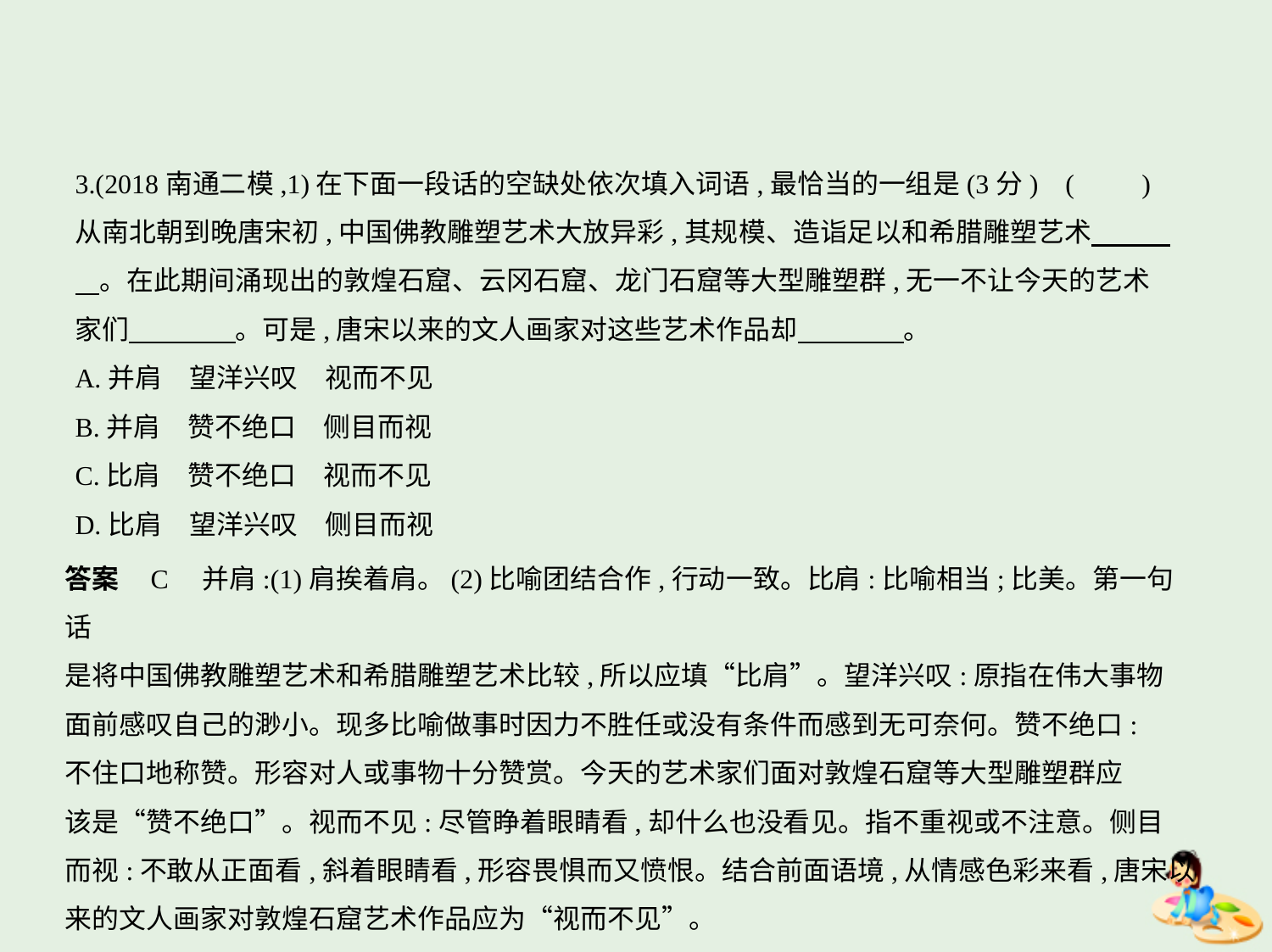

3.(2018南通二模,1)在下面一段话的空缺处依次填入词语,最恰当的一组是(3分) (　　)
从南北朝到晚唐宋初,中国佛教雕塑艺术大放异彩,其规模、造诣足以和希腊雕塑艺术　　    
    。在此期间涌现出的敦煌石窟、云冈石窟、龙门石窟等大型雕塑群,无一不让今天的艺术
家们　　　    。可是,唐宋以来的文人画家对这些艺术作品却　　　    。
A.并肩　望洋兴叹　视而不见
B.并肩　赞不绝口　侧目而视
C.比肩　赞不绝口　视而不见
D.比肩　望洋兴叹　侧目而视
答案    C　并肩:(1)肩挨着肩。(2)比喻团结合作,行动一致。比肩:比喻相当;比美。第一句话
是将中国佛教雕塑艺术和希腊雕塑艺术比较,所以应填“比肩”。望洋兴叹:原指在伟大事物
面前感叹自己的渺小。现多比喻做事时因力不胜任或没有条件而感到无可奈何。赞不绝口:
不住口地称赞。形容对人或事物十分赞赏。今天的艺术家们面对敦煌石窟等大型雕塑群应
该是“赞不绝口”。视而不见:尽管睁着眼睛看,却什么也没看见。指不重视或不注意。侧目
而视:不敢从正面看,斜着眼睛看,形容畏惧而又愤恨。结合前面语境,从情感色彩来看,唐宋以
来的文人画家对敦煌石窟艺术作品应为“视而不见”。